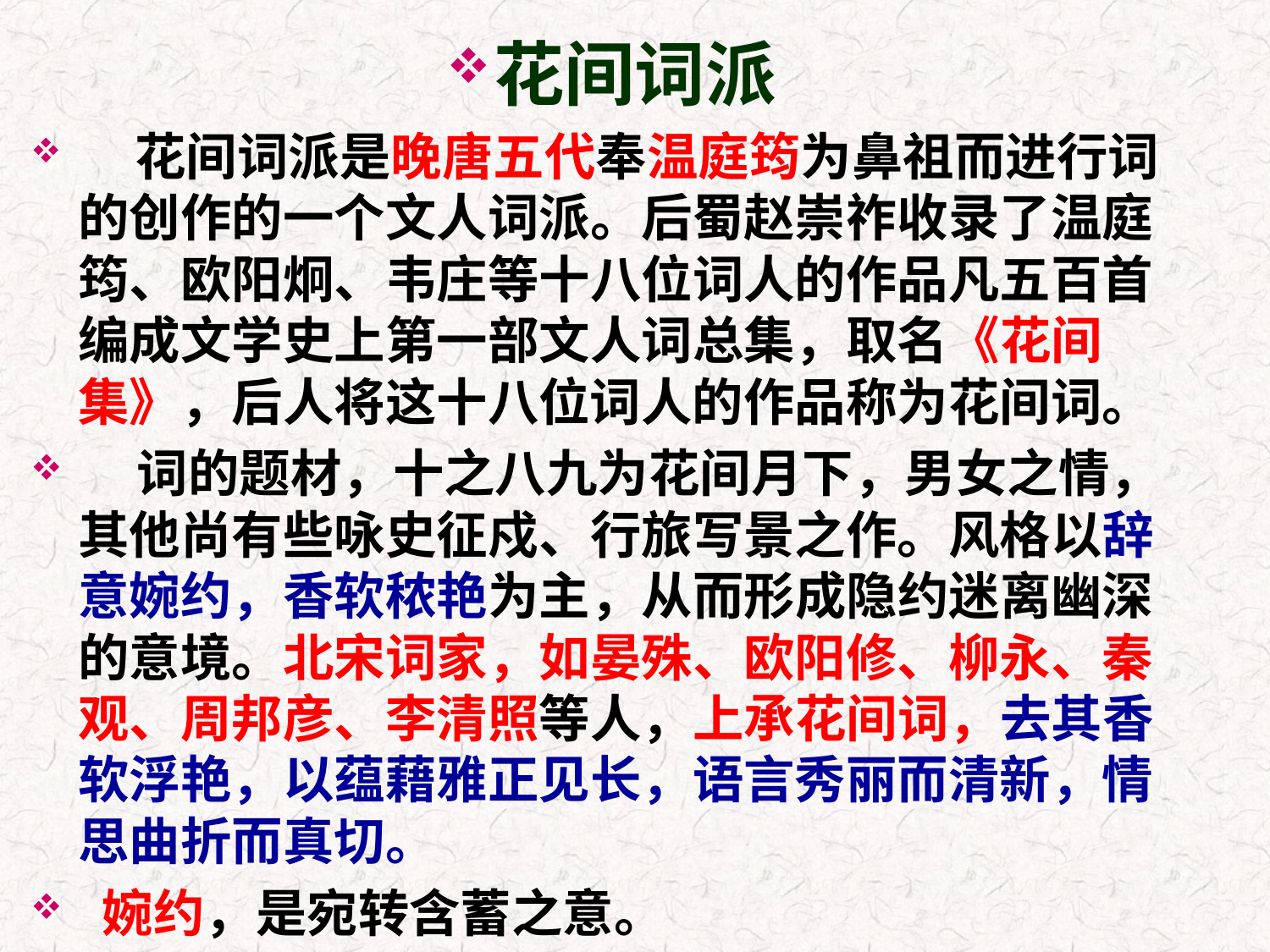

花间词派
    花间词派是晚唐五代奉温庭筠为鼻祖而进行词的创作的一个文人词派。后蜀赵崇祚收录了温庭筠、欧阳炯、韦庄等十八位词人的作品凡五百首编成文学史上第一部文人词总集，取名《花间集》，后人将这十八位词人的作品称为花间词。
    词的题材，十之八九为花间月下，男女之情，其他尚有些咏史征戍、行旅写景之作。风格以辞意婉约，香软秾艳为主，从而形成隐约迷离幽深的意境。北宋词家，如晏殊、欧阳修、柳永、秦观、周邦彦、李清照等人，上承花间词，去其香软浮艳，以蕴藉雅正见长，语言秀丽而清新，情思曲折而真切。
 婉约，是宛转含蓄之意。